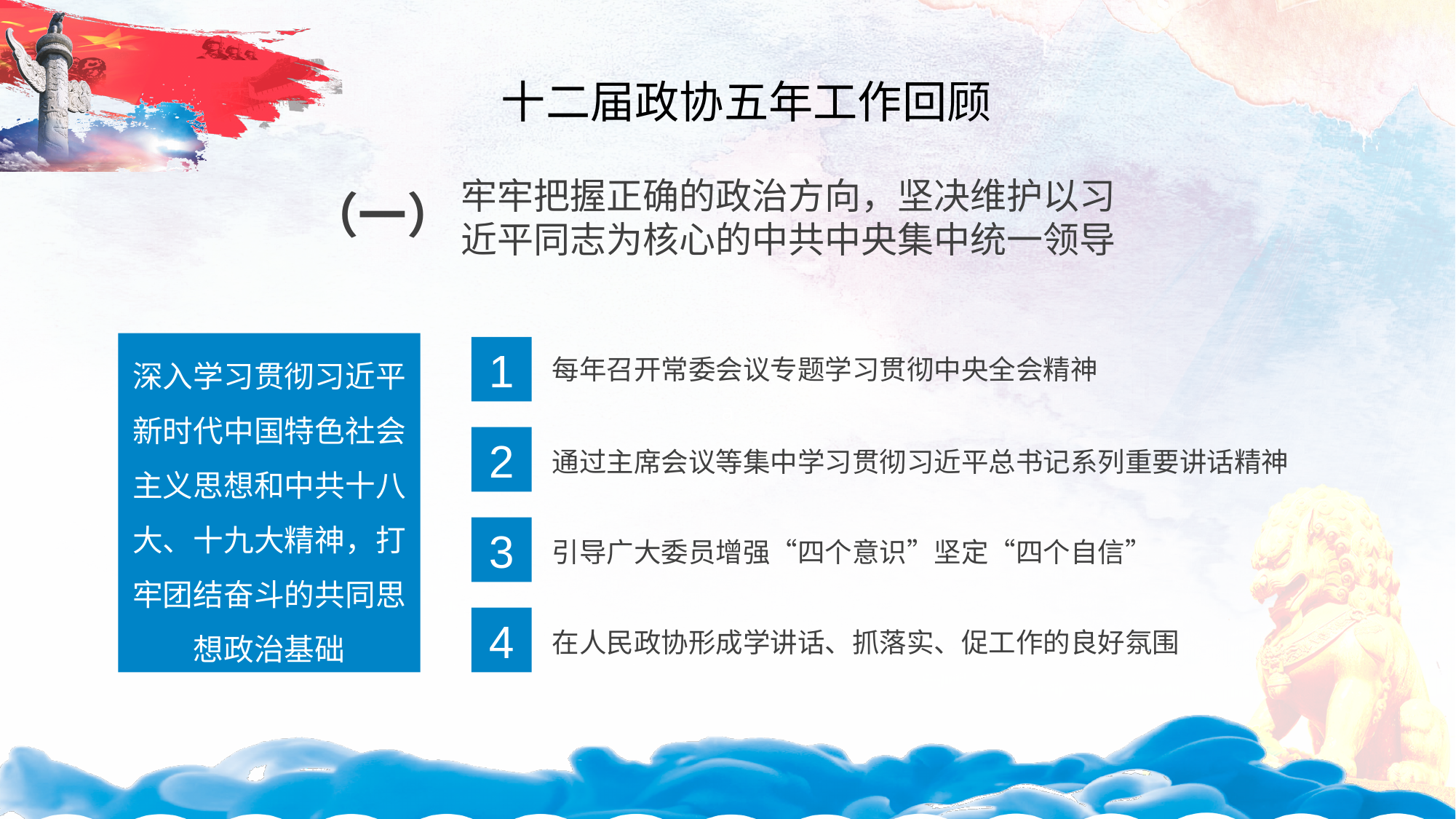

# 十二届政协五年工作回顾
牢牢把握正确的政治方向，坚决维护以习
近平同志为核心的中共中央集中统一领导
（一）

1
每年召开常委会议专题学习贯彻中央全会精神
深入学习贯彻习近平新时代中国特色社会主义思想和中共十八大、十九大精神，打牢团结奋斗的共同思想政治基础

2
通过主席会议等集中学习贯彻习近平总书记系列重要讲话精神

3
引导广大委员增强“四个意识”坚定“四个自信”

4
在人民政协形成学讲话、抓落实、促工作的良好氛围